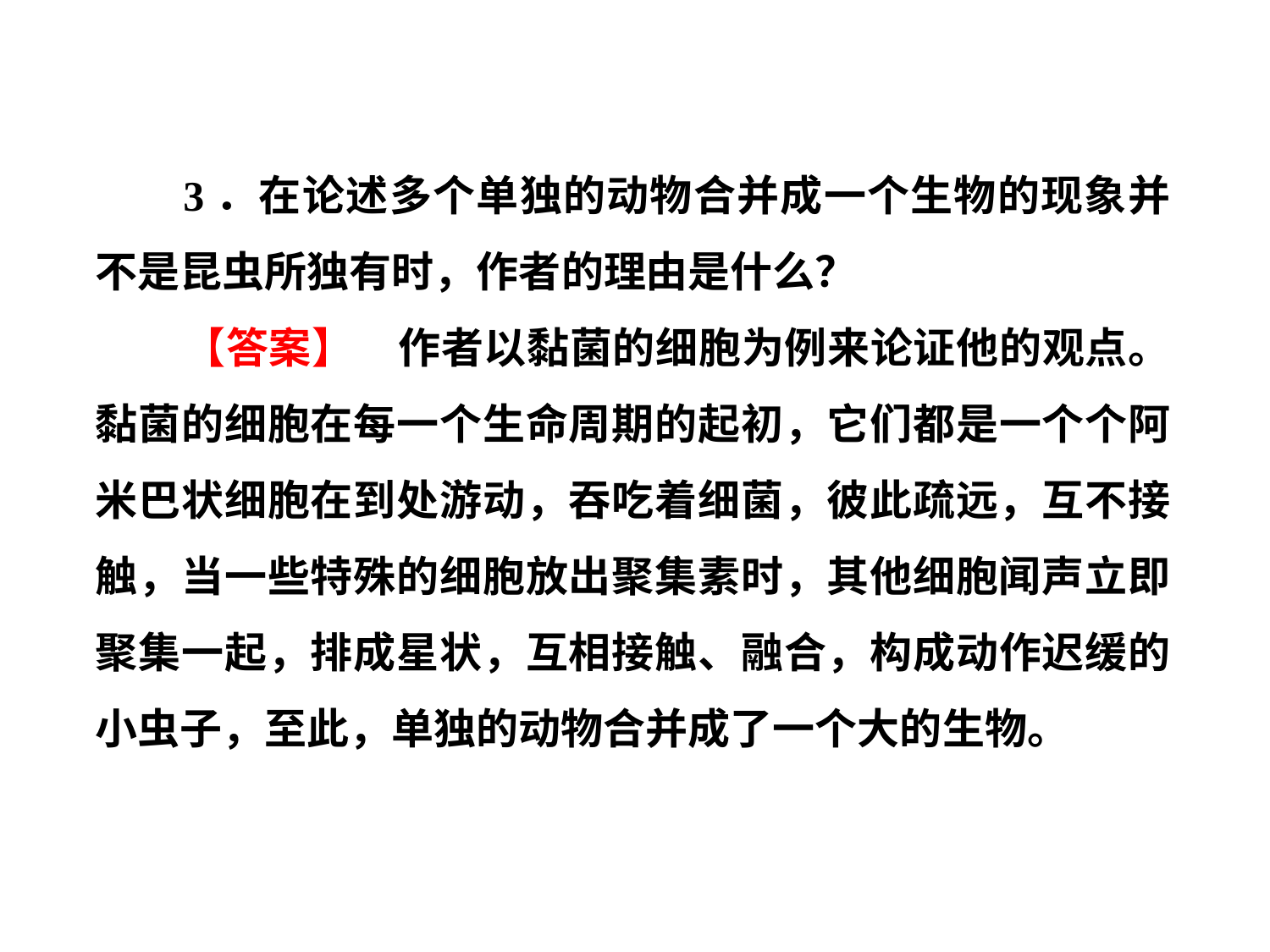

3．在论述多个单独的动物合并成一个生物的现象并不是昆虫所独有时，作者的理由是什么？
【答案】　作者以黏菌的细胞为例来论证他的观点。黏菌的细胞在每一个生命周期的起初，它们都是一个个阿米巴状细胞在到处游动，吞吃着细菌，彼此疏远，互不接触，当一些特殊的细胞放出聚集素时，其他细胞闻声立即聚集一起，排成星状，互相接触、融合，构成动作迟缓的小虫子，至此，单独的动物合并成了一个大的生物。